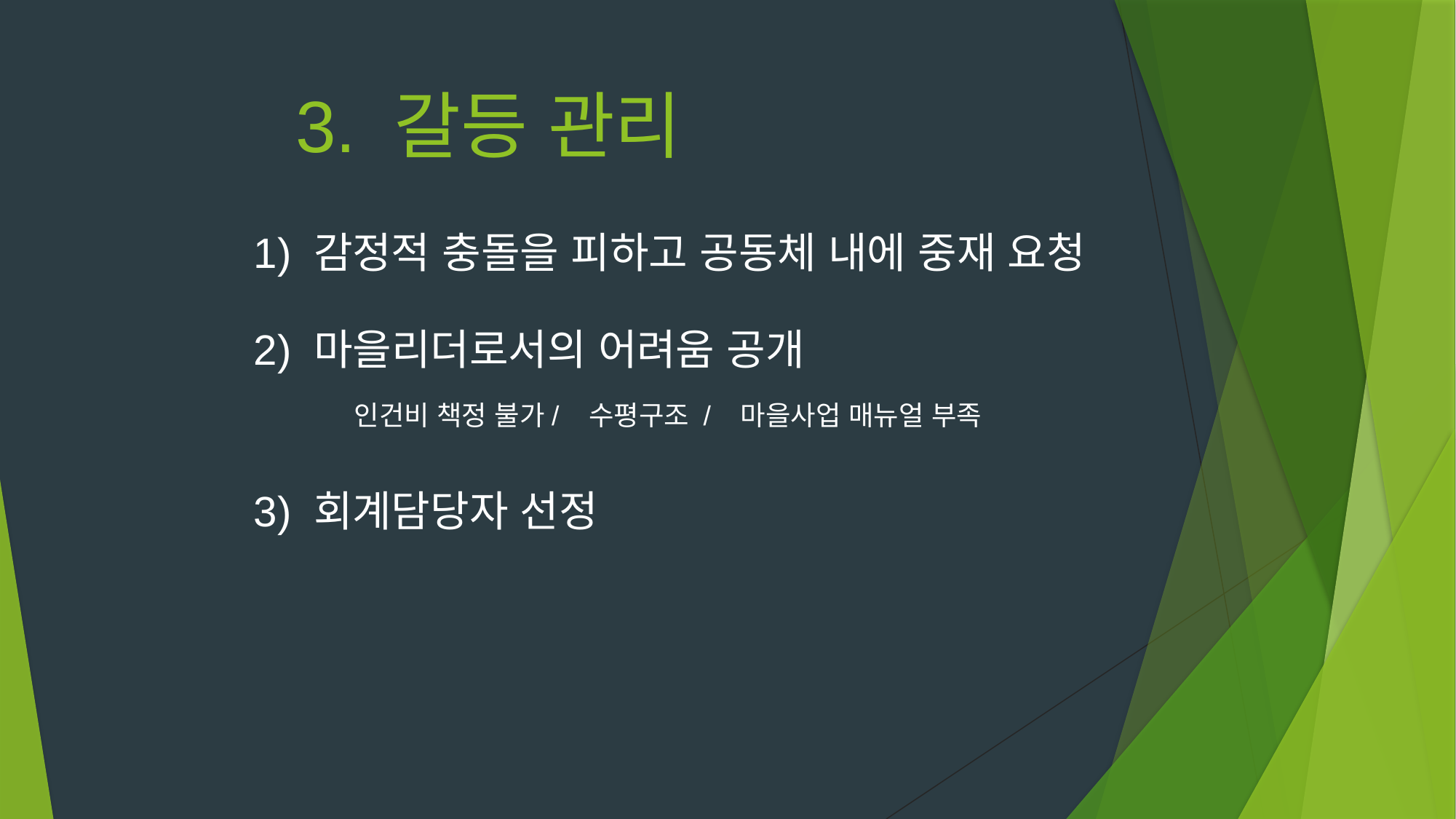

# 3. 갈등 관리
1) 감정적 충돌을 피하고 공동체 내에 중재 요청
2) 마을리더로서의 어려움 공개
         인건비 책정 불가/   수평구조 /   마을사업 매뉴얼 부족
3) 회계담당자 선정